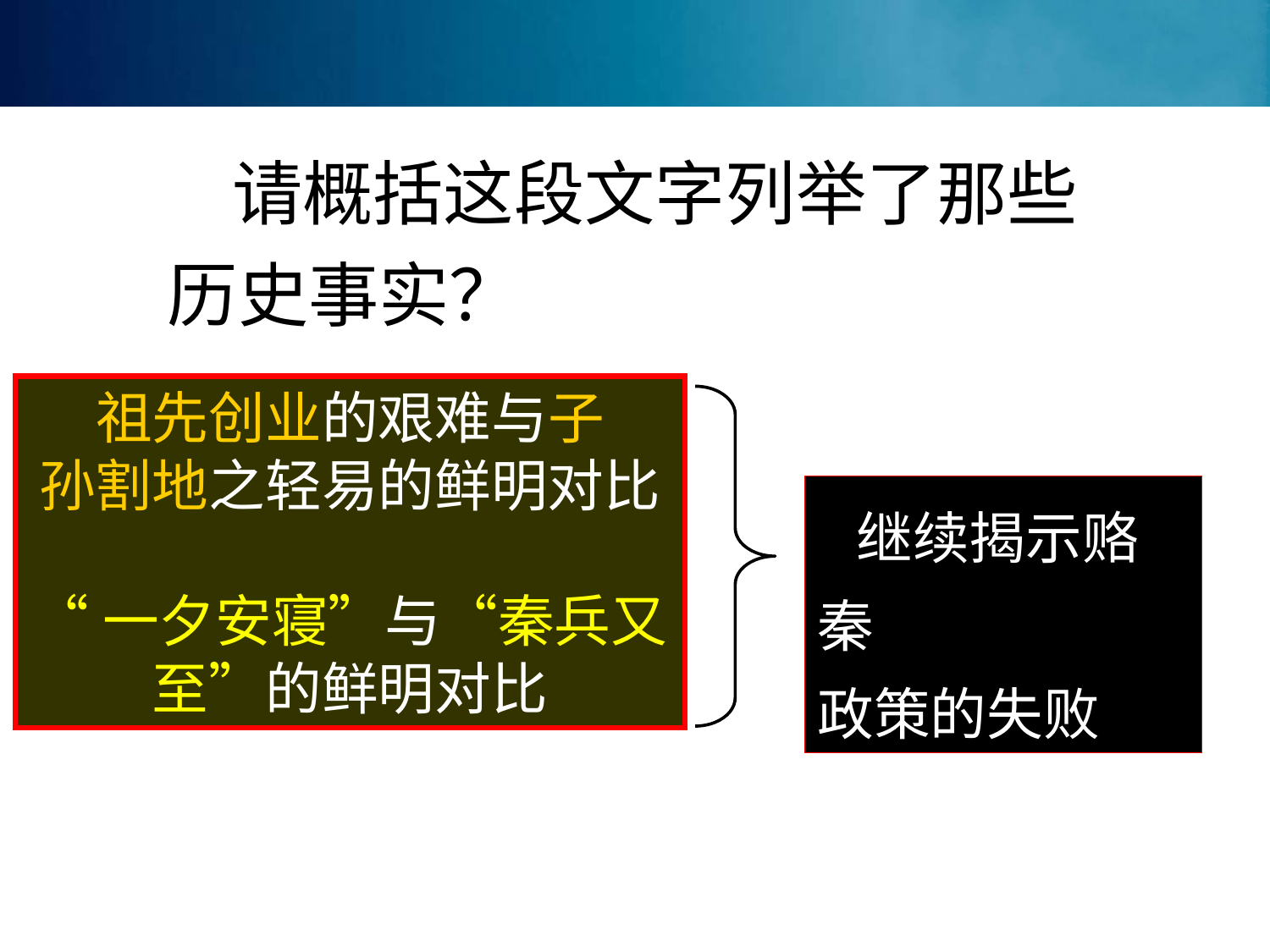

请概括这段文字列举了那些历史事实？
祖先创业的艰难与子
孙割地之轻易的鲜明对比

“一夕安寝”与“秦兵又至”的鲜明对比

  继续揭示赂秦
政策的失败